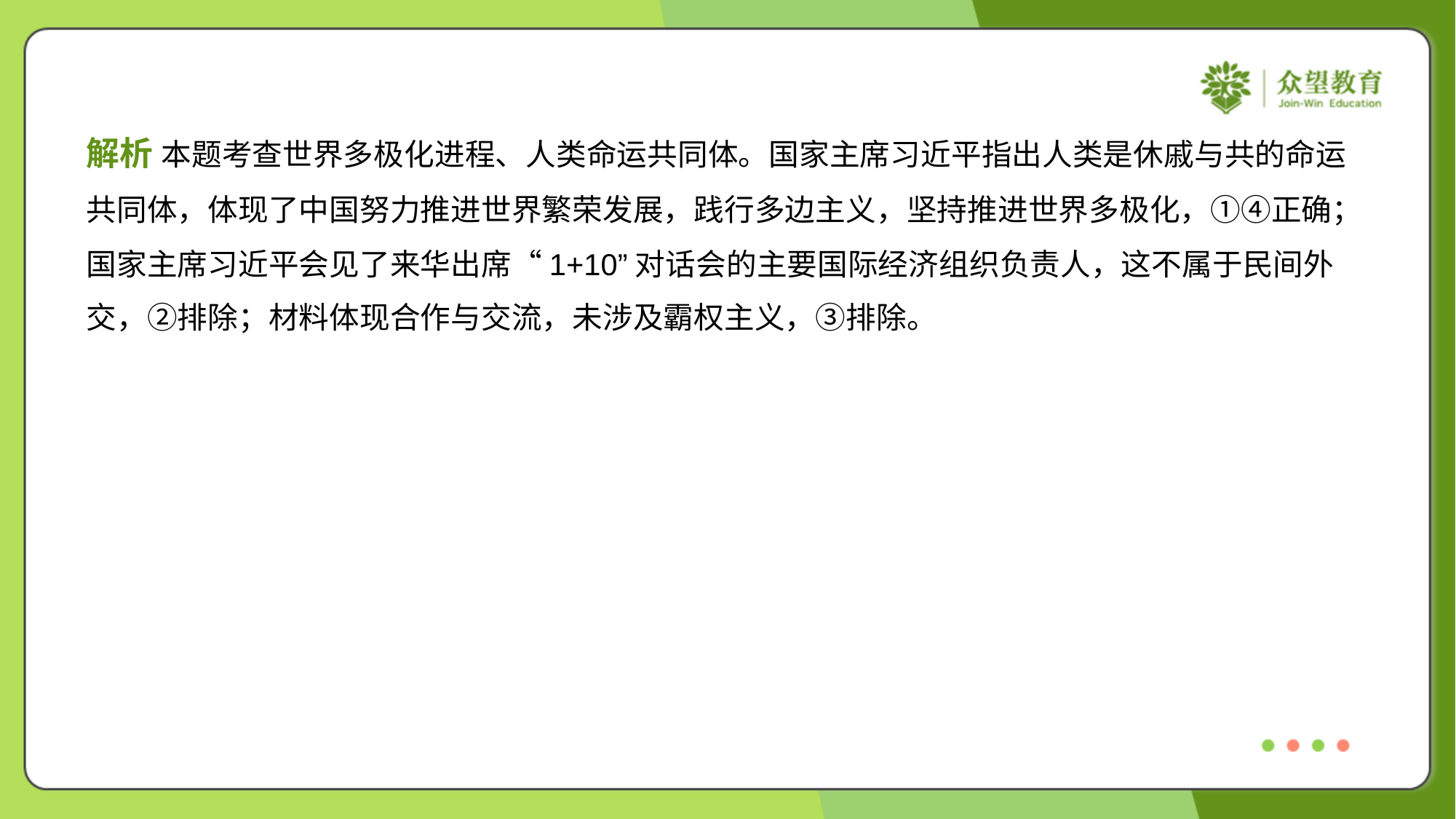

解析 本题考查世界多极化进程、人类命运共同体。国家主席习近平指出人类是休戚与共的命运
共同体，体现了中国努力推进世界繁荣发展，践行多边主义，坚持推进世界多极化，①④正确；
国家主席习近平会见了来华出席“1+10”对话会的主要国际经济组织负责人，这不属于民间外
交，②排除；材料体现合作与交流，未涉及霸权主义，③排除。